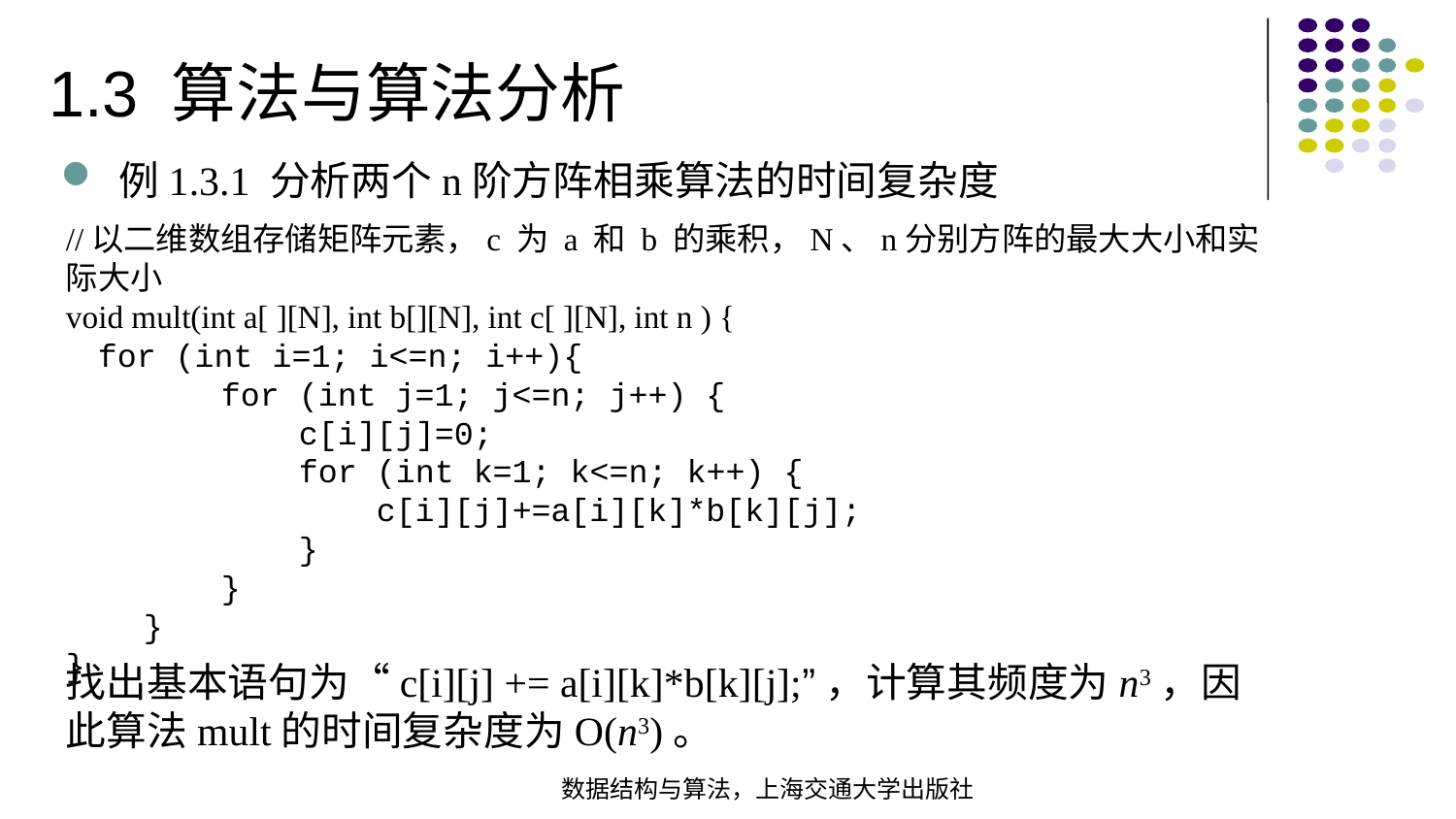

1.3 算法与算法分析
例1.3.1 分析两个n阶方阵相乘算法的时间复杂度
//以二维数组存储矩阵元素，c 为 a 和 b 的乘积，N、n分别方阵的最大大小和实际大小void mult(int a[ ][N], int b[][N], int c[ ][N], int n ) {    for (int i=1; i<=n; i++){        for (int j=1; j<=n; j++) {            c[i][j]=0;            for (int k=1; k<=n; k++) {                c[i][j]+=a[i][k]*b[k][j];            }        }    }
}
找出基本语句为“c[i][j] += a[i][k]*b[k][j];”，计算其频度为n3，因此算法mult的时间复杂度为O(n3)。